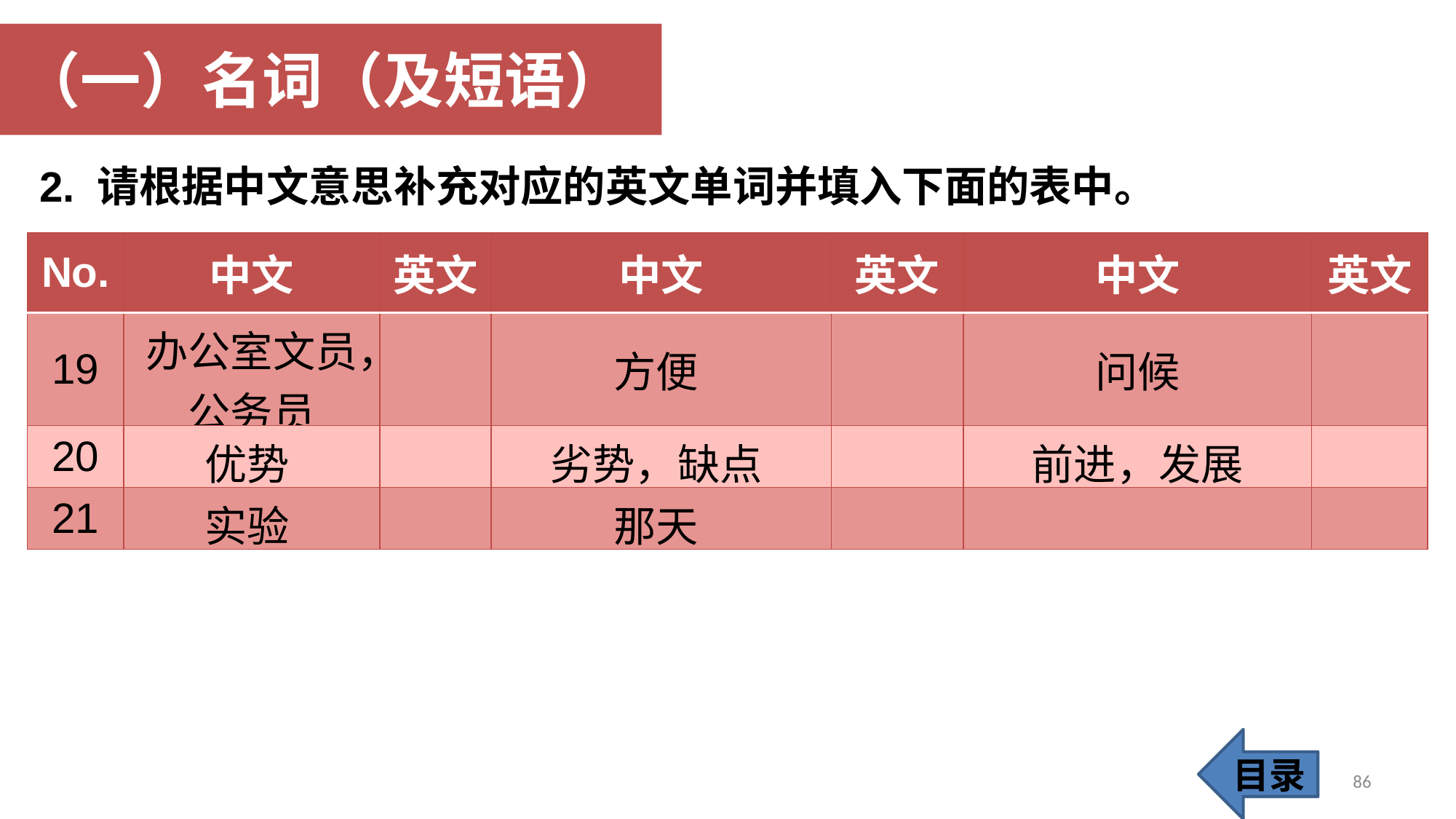

（一）名词（及短语）
2. 请根据中文意思补充对应的英文单词并填入下面的表中。
| No. | 中文 | 英文 | 中文 | 英文 | 中文 | 英文 |
| --- | --- | --- | --- | --- | --- | --- |
| 19 | 办公室文员，公务员 |  | 方便 |  | 问候 |  |
| 20 | 优势 |  | 劣势，缺点 |  | 前进，发展 |  |
| 21 | 实验 |  | 那天 |  |  |  |
目录
86